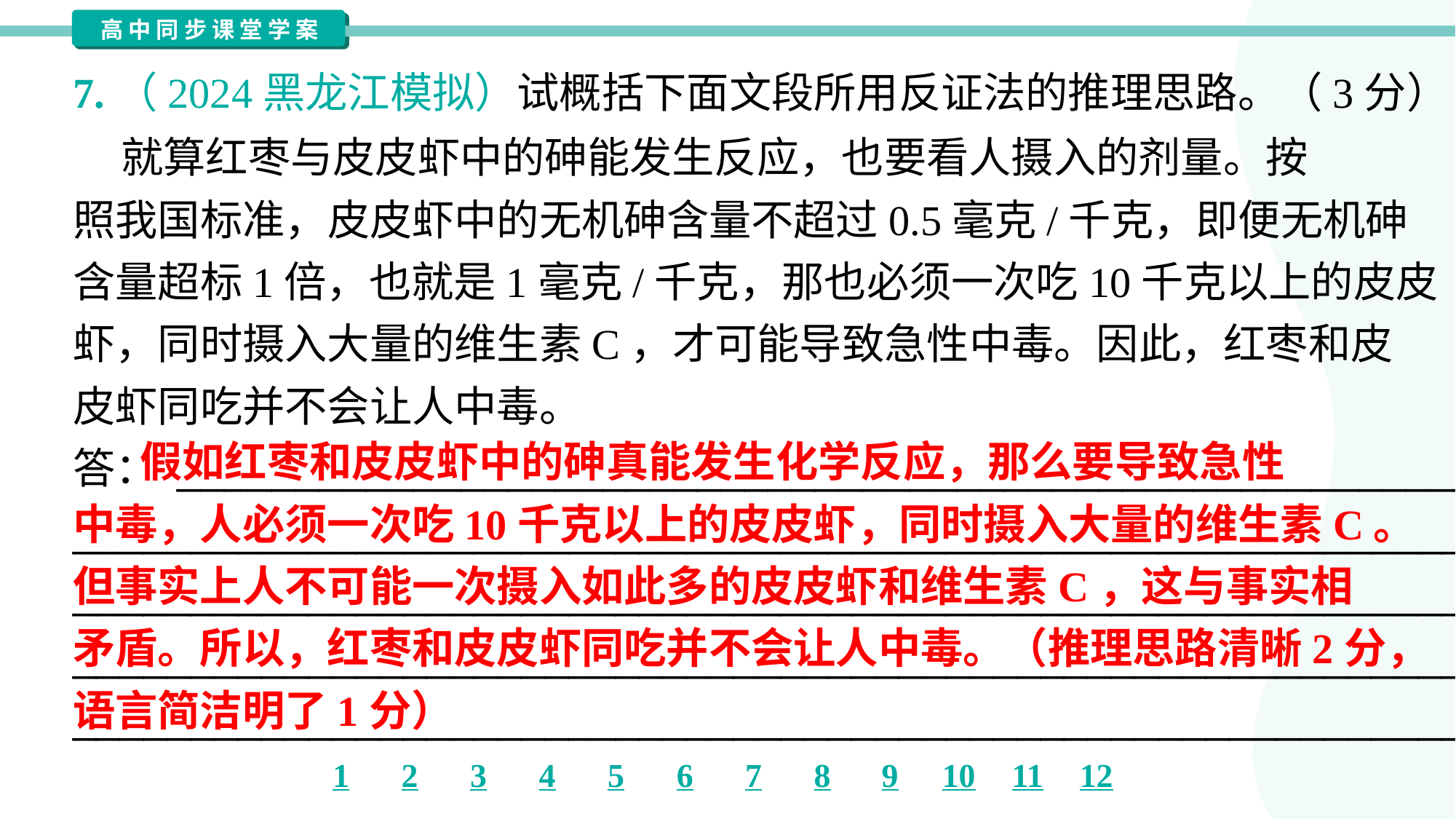

7.（2024黑龙江模拟）试概括下面文段所用反证法的推理思路。（3分）
    就算红枣与皮皮虾中的砷能发生反应，也要看人摄入的剂量。按
照我国标准，皮皮虾中的无机砷含量不超过0.5毫克/千克，即便无机砷
含量超标1倍，也就是1毫克/千克，那也必须一次吃10千克以上的皮皮
虾，同时摄入大量的维生素C，才可能导致急性中毒。因此，红枣和皮
皮虾同吃并不会让人中毒。
答： ________________________________________________________
_____________________________________________________________
_____________________________________________________________
_____________________________________________________________
_____________________________________________________________
      假如红枣和皮皮虾中的砷真能发生化学反应，那么要导致急性
中毒，人必须一次吃10千克以上的皮皮虾，同时摄入大量的维生素C。
但事实上人不可能一次摄入如此多的皮皮虾和维生素C，这与事实相
矛盾。所以，红枣和皮皮虾同吃并不会让人中毒。（推理思路清晰2分，
语言简洁明了1分）